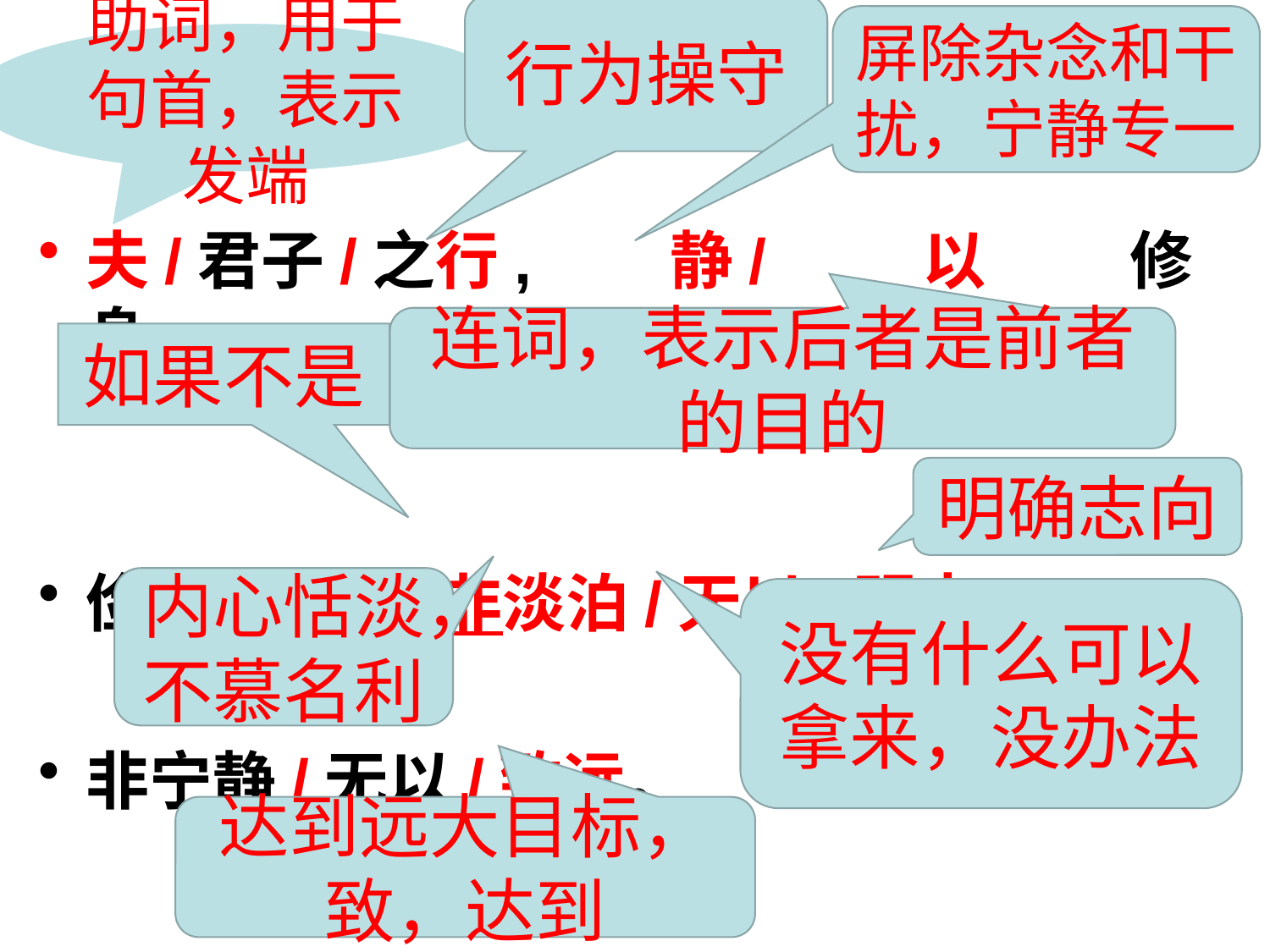

行为操守
# 赏析翻译
屏除杂念和干扰，宁静专一
助词，用于句首，表示发端
夫/君子/之行,       静/        以          修身,

俭/以养德;非淡泊/无以/明志,

非宁静/无以/致远。
连词，表示后者是前者的目的
如果不是
明确志向
内心恬淡，不慕名利
没有什么可以拿来，没办法
达到远大目标，致，达到